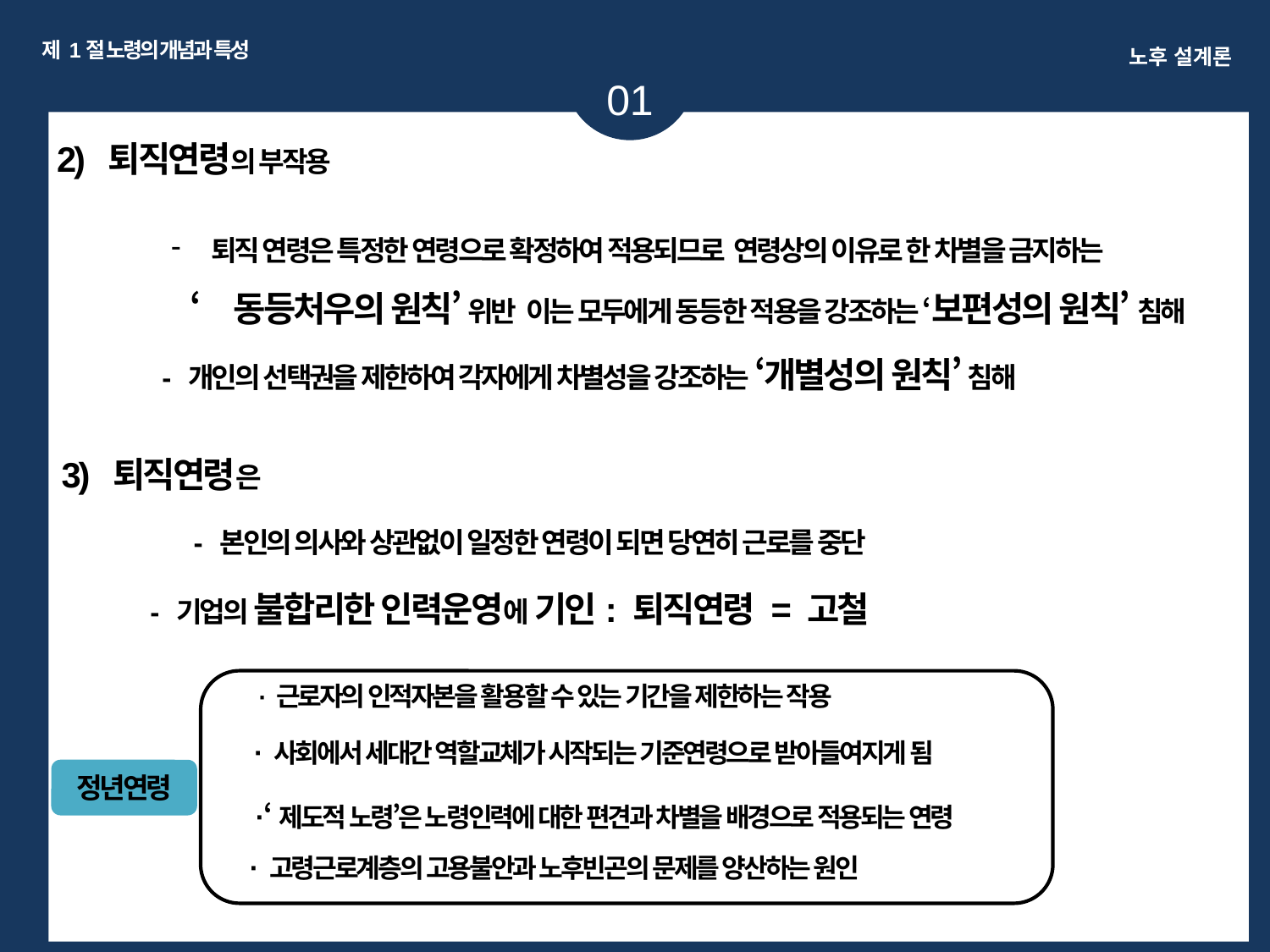

제 1절 노령의 개념과 특성
노후 설계론
01

2)  퇴직연령의 부작용
퇴직 연령은 특정한 연령으로 확정하여 적용되므로  연령상의 이유로 한 차별을 금지하는
‘동등처우의 원칙’ 위반  이는 모두에게 동등한 적용을 강조하는 ‘보편성의 원칙’ 침해
-  개인의 선택권을 제한하여 각자에게 차별성을 강조하는 ‘개별성의 원칙’ 침해
3)  퇴직연령은
-  본인의 의사와 상관없이 일정한 연령이 되면 당연히 근로를 중단
-  기업의 불합리한 인력운영에 기인: 퇴직연령 = 고철

∙ 근로자의 인적자본을 활용할 수 있는 기간을 제한하는 작용
∙ 사회에서 세대간 역할교체가 시작되는 기준연령으로 받아들여지게 됨
정년연령
∙‘제도적 노령’은 노령인력에 대한 편견과 차별을 배경으로 적용되는 연령
∙ 고령근로계층의 고용불안과 노후빈곤의 문제를 양산하는 원인